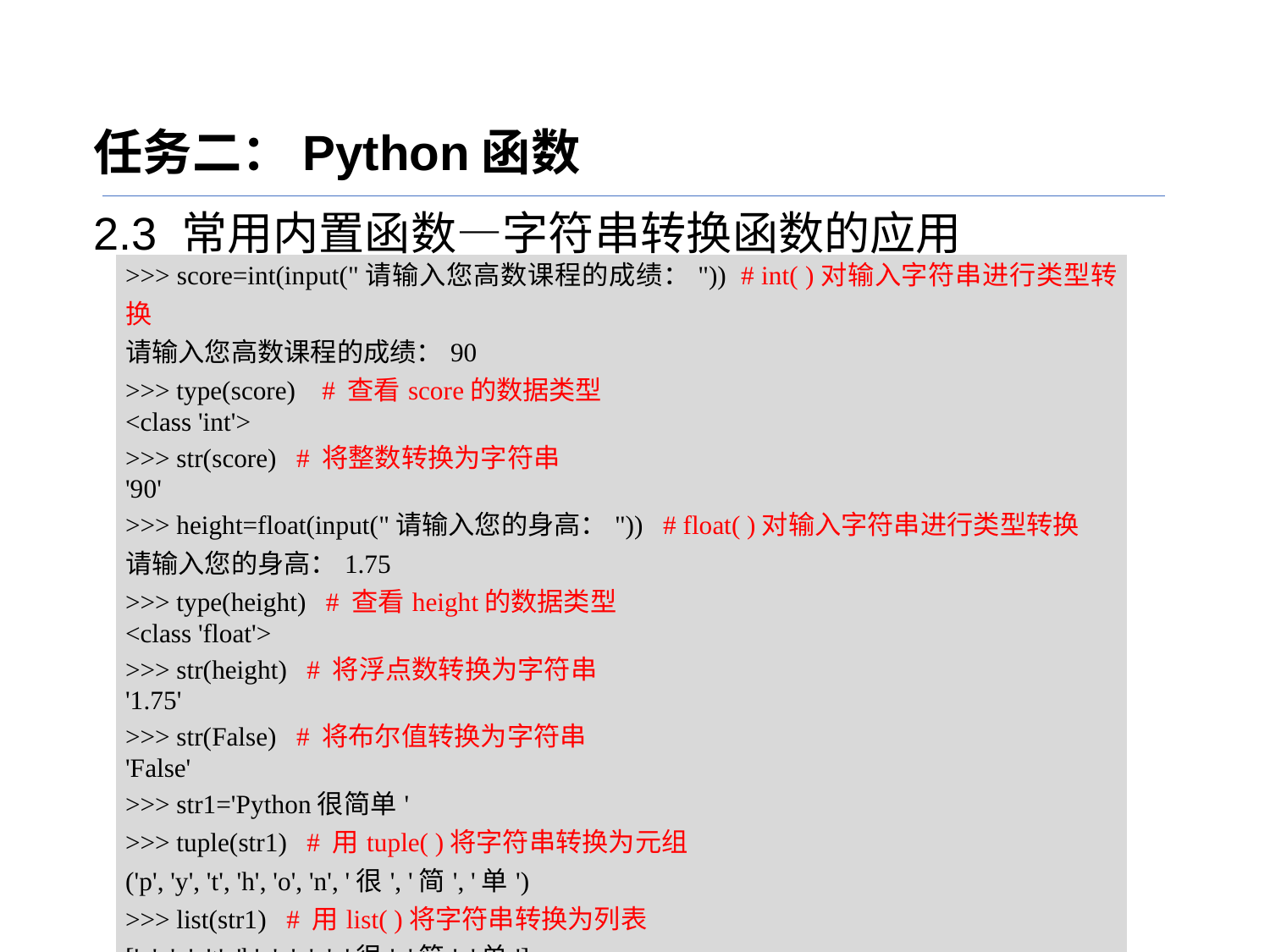

任务二：Python函数
2.3 常用内置函数—字符串转换函数的应用
| >>> score=int(input("请输入您高数课程的成绩：")) # int( )对输入字符串进行类型转换 请输入您高数课程的成绩：90 >>> type(score) # 查看score的数据类型 <class 'int'> >>> str(score) # 将整数转换为字符串 '90' >>> height=float(input("请输入您的身高：")) # float( )对输入字符串进行类型转换 请输入您的身高：1.75 >>> type(height) # 查看height的数据类型 <class 'float'> >>> str(height) # 将浮点数转换为字符串 '1.75' >>> str(False) # 将布尔值转换为字符串 'False' >>> str1='Python很简单' >>> tuple(str1) # 用tuple( )将字符串转换为元组 ('p', 'y', 't', 'h', 'o', 'n', '很', '简', '单') >>> list(str1) # 用list( )将字符串转换为列表 ['p', 'y', 't', 'h', 'o', 'n', '很', '简', '单'] >>> set(str1) # 用set( )将字符串转换为集合 {'h', 't', '简', 'o', '单', 'y', 'n', 'p', '很'} # 集合元素的无序性 |
| --- |